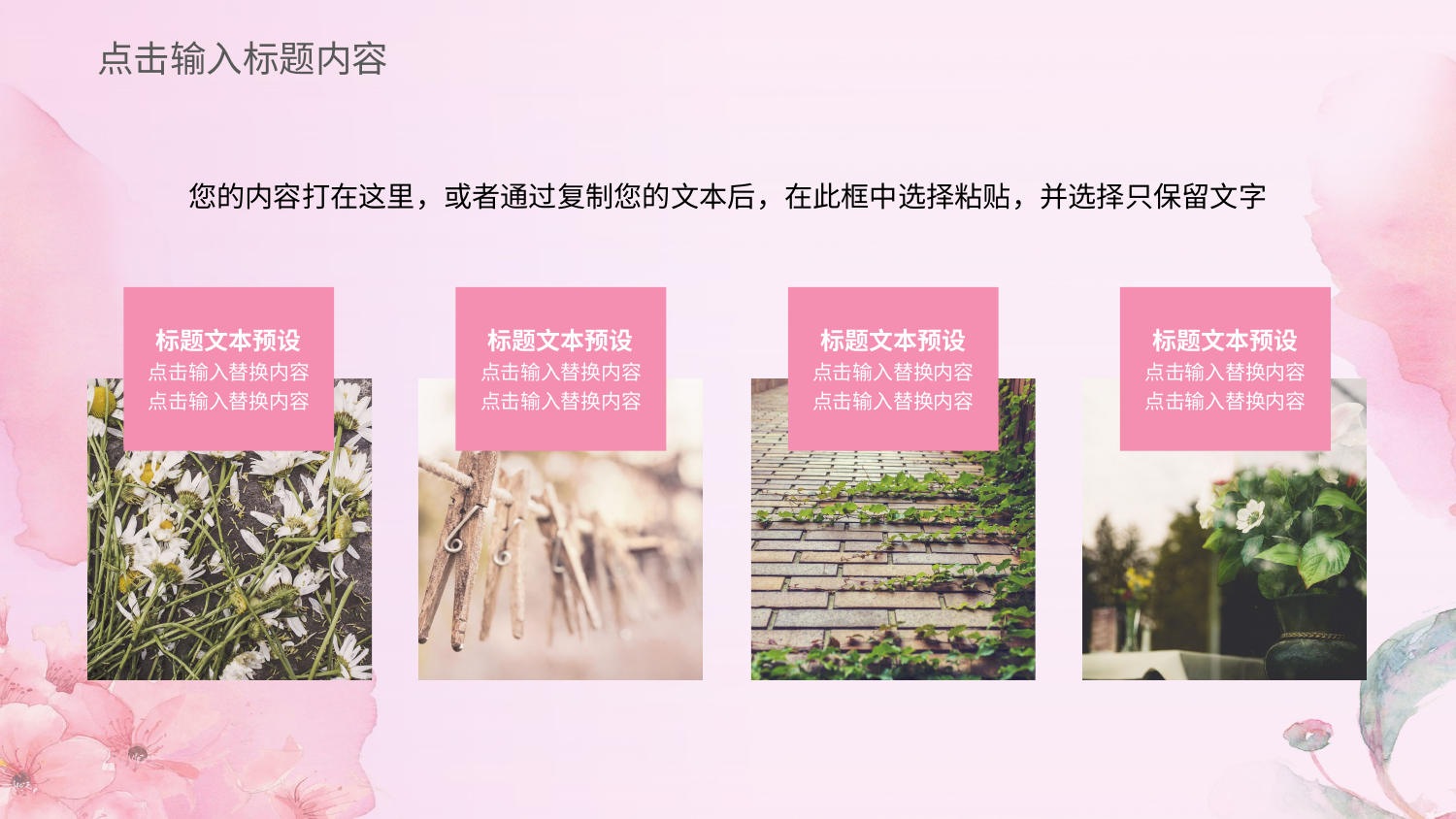

点击输入标题内容
您的内容打在这里，或者通过复制您的文本后，在此框中选择粘贴，并选择只保留文字

标题文本预设
点击输入替换内容
点击输入替换内容
标题文本预设
点击输入替换内容
点击输入替换内容
标题文本预设
点击输入替换内容
点击输入替换内容
标题文本预设
点击输入替换内容
点击输入替换内容